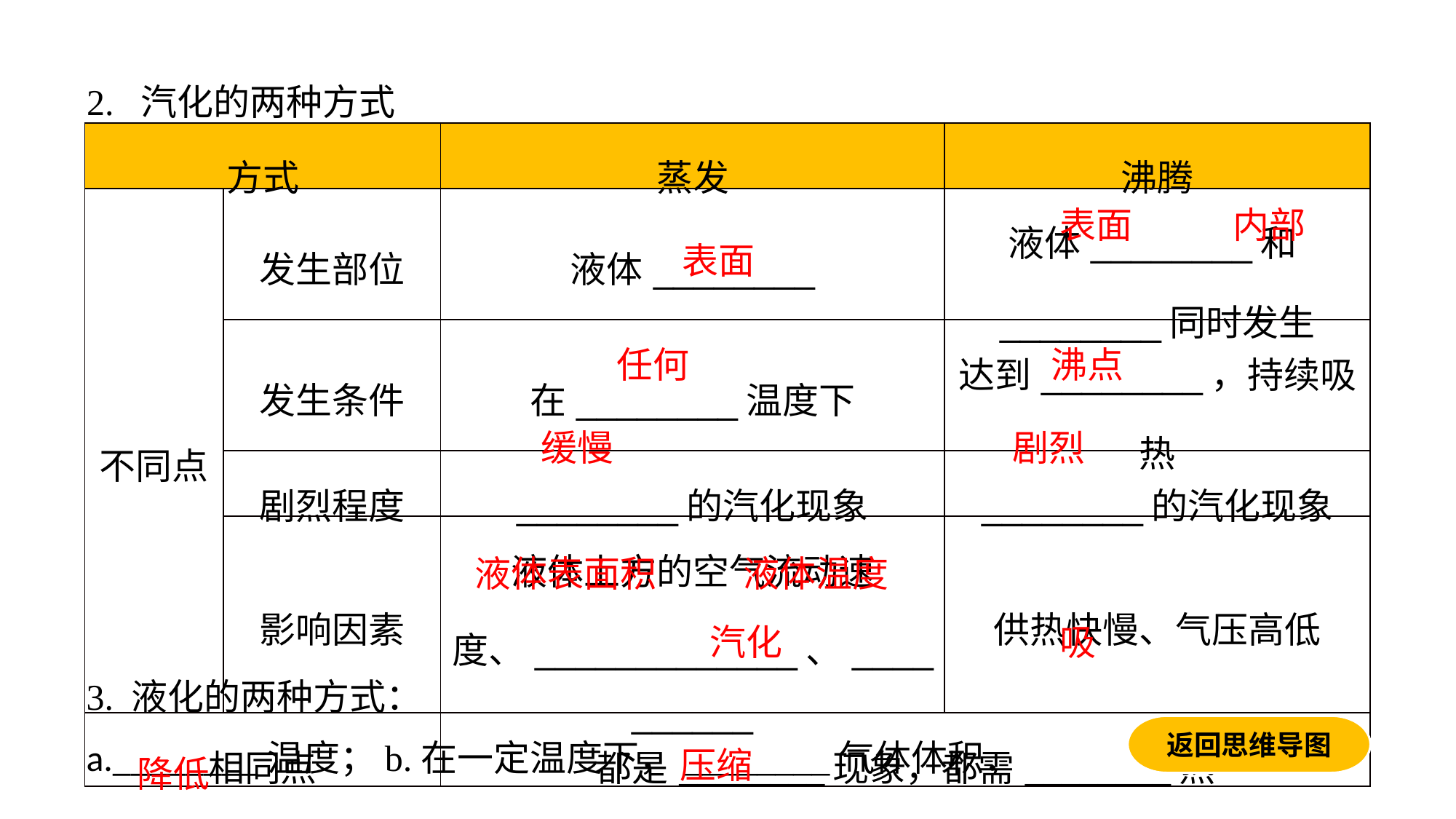

2.  汽化的两种方式
| 方式 |  | 蒸发 | 沸腾 |
| --- | --- | --- | --- |
| 不同点 | 发生部位 | 液体\_\_\_\_\_\_\_\_ | 液体\_\_\_\_\_\_\_\_和\_\_\_\_\_\_\_\_同时发生 |
|  | 发生条件 | 在\_\_\_\_\_\_\_\_温度下 | 达到\_\_\_\_\_\_\_\_，持续吸热 |
|  | 剧烈程度 | \_\_\_\_\_\_\_\_的汽化现象 | \_\_\_\_\_\_\_\_的汽化现象 |
|  | 影响因素 | 液体上方的空气流动速度、\_\_\_\_\_\_\_\_\_\_\_\_\_、\_\_\_\_\_\_\_\_\_\_ | 供热快慢、气压高低 |
| 相同点 |  | 都是\_\_\_\_\_\_\_\_现象，都需\_\_\_\_\_\_\_\_热 |  |
表面
内部
表面
沸点
任何
缓慢
剧烈
液体表面积
液体温度
汽化
吸
3. 液化的两种方式：a.________温度；b.在一定温度下，________气体体积．
返回思维导图
压缩
降低